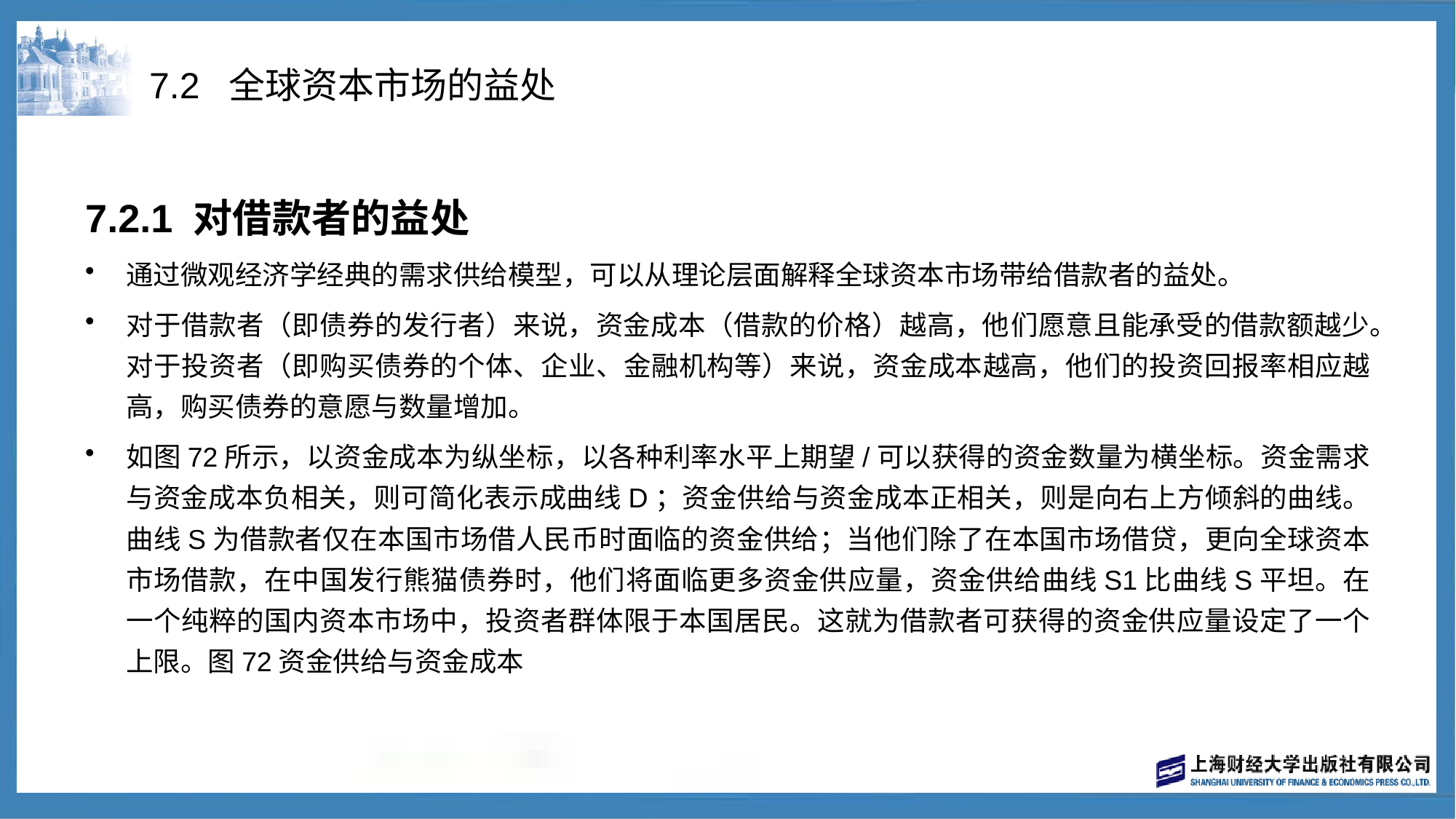

# 7.2  全球资本市场的益处
7.2.1 对借款者的益处
通过微观经济学经典的需求供给模型，可以从理论层面解释全球资本市场带给借款者的益处。
对于借款者（即债券的发行者）来说，资金成本（借款的价格）越高，他们愿意且能承受的借款额越少。对于投资者（即购买债券的个体、企业、金融机构等）来说，资金成本越高，他们的投资回报率相应越高，购买债券的意愿与数量增加。
如图72所示，以资金成本为纵坐标，以各种利率水平上期望/可以获得的资金数量为横坐标。资金需求与资金成本负相关，则可简化表示成曲线D；资金供给与资金成本正相关，则是向右上方倾斜的曲线。曲线S为借款者仅在本国市场借人民币时面临的资金供给；当他们除了在本国市场借贷，更向全球资本市场借款，在中国发行熊猫债券时，他们将面临更多资金供应量，资金供给曲线S1比曲线S平坦。在一个纯粹的国内资本市场中，投资者群体限于本国居民。这就为借款者可获得的资金供应量设定了一个上限。图72资金供给与资金成本